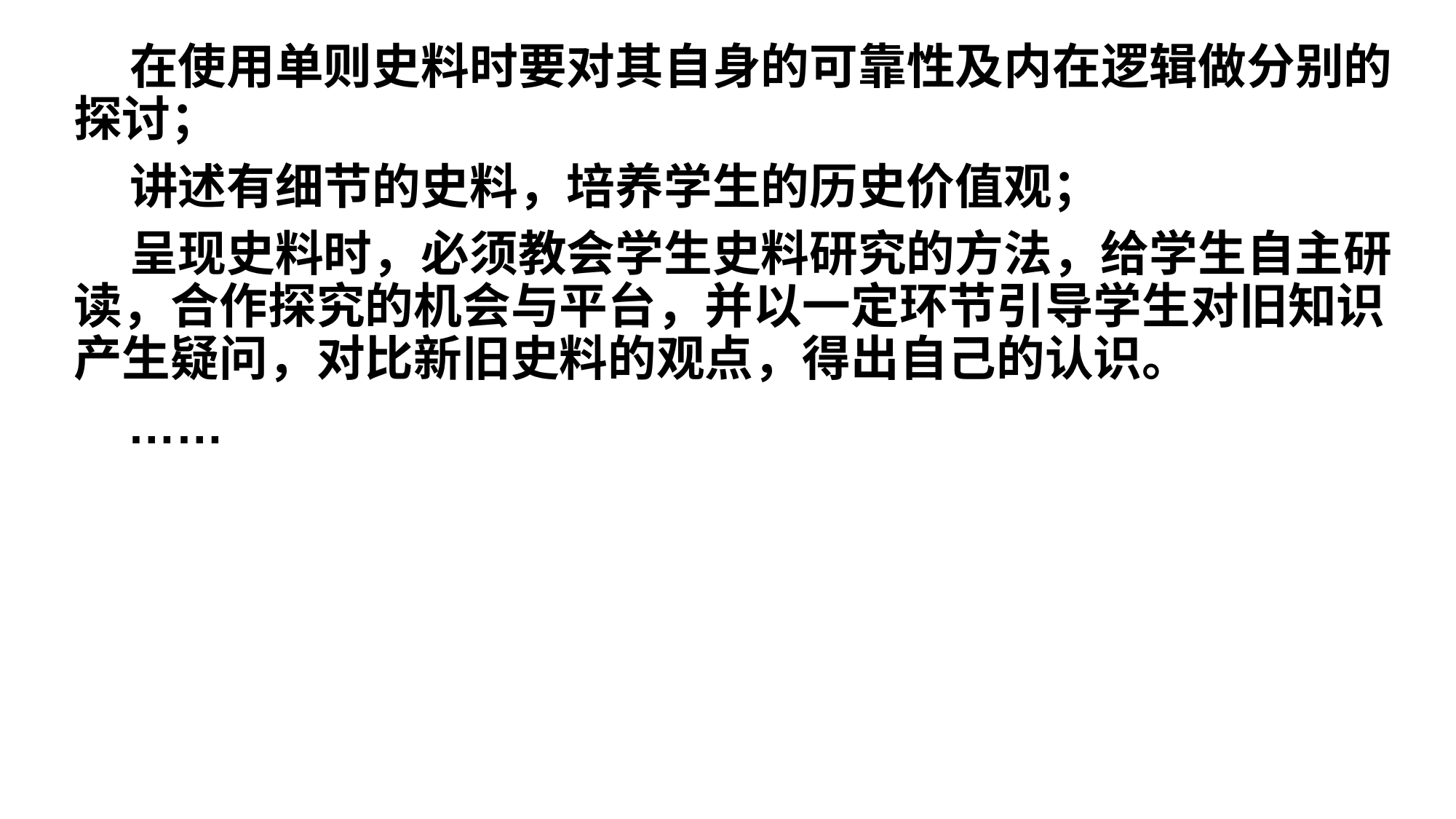

# 在使用单则史料时要对其自身的可靠性及内在逻辑做分别的探讨；
    讲述有细节的史料，培养学生的历史价值观；
    呈现史料时，必须教会学生史料研究的方法，给学生自主研读，合作探究的机会与平台，并以一定环节引导学生对旧知识产生疑问，对比新旧史料的观点，得出自己的认识。
    ……